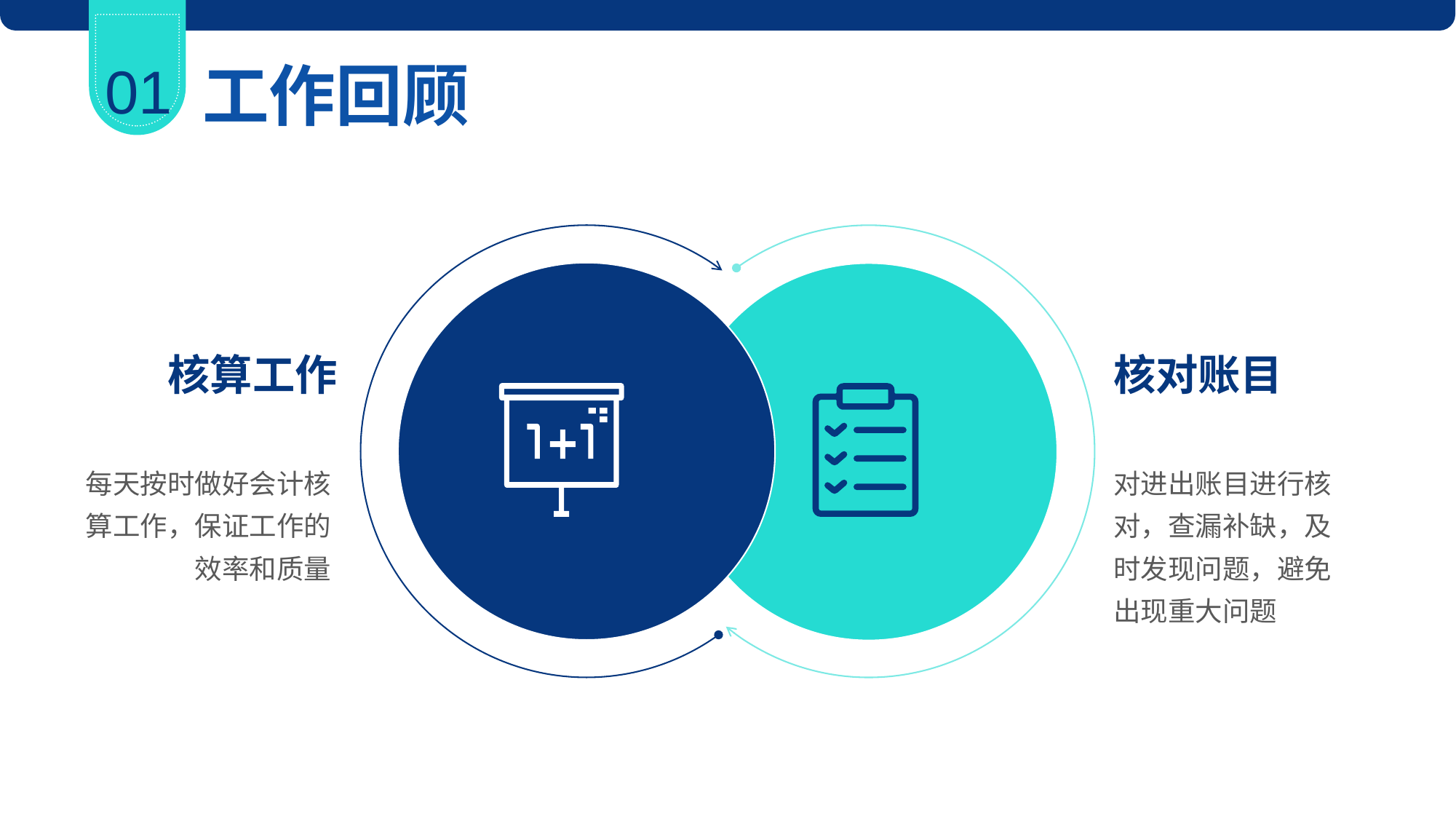

01
工作回顾

核算工作
核对账目
每天按时做好会计核算工作，保证工作的效率和质量
对进出账目进行核对，查漏补缺，及时发现问题，避免出现重大问题